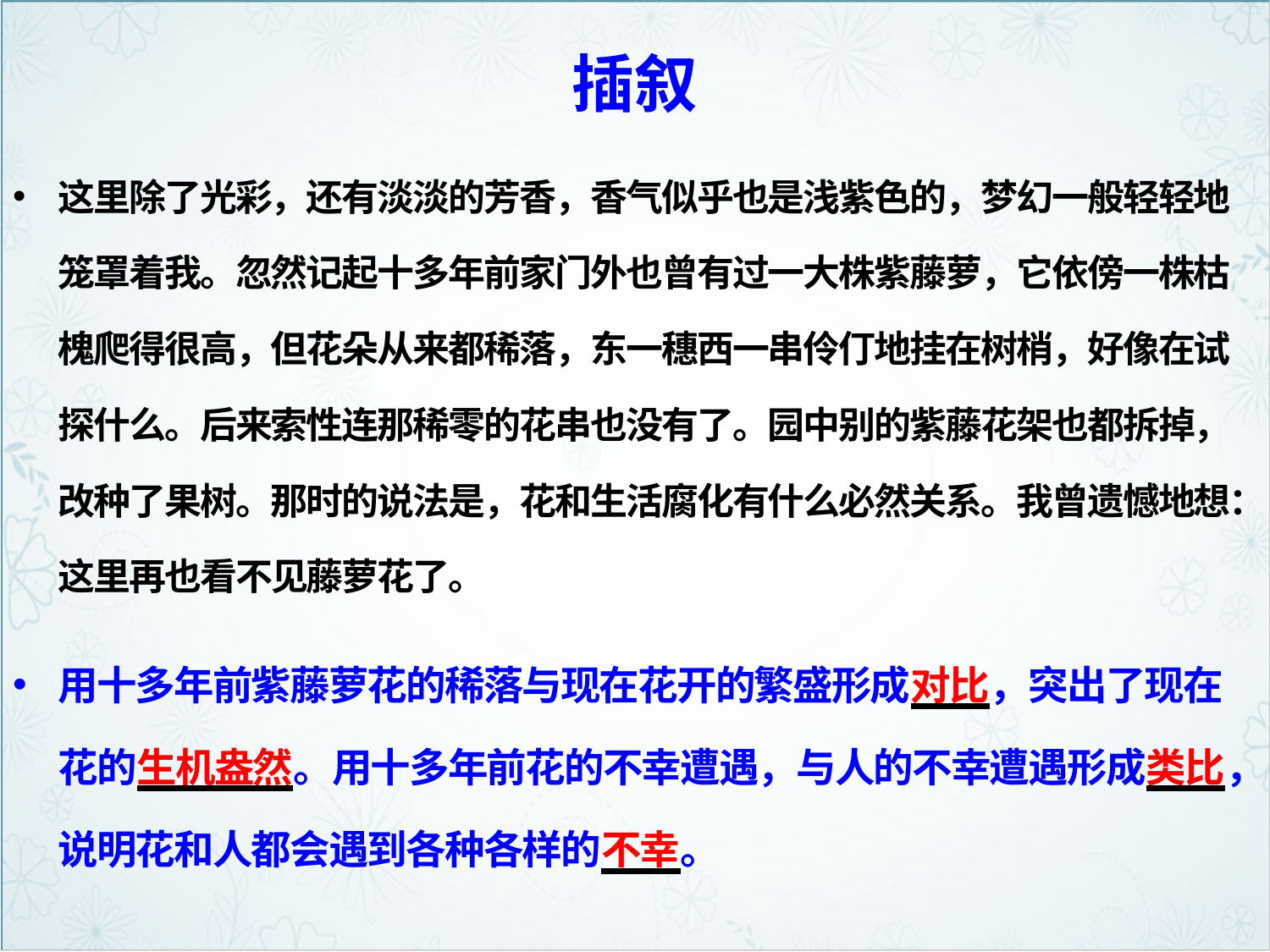

# 插叙
这里除了光彩，还有淡淡的芳香，香气似乎也是浅紫色的，梦幻一般轻轻地笼罩着我。忽然记起十多年前家门外也曾有过一大株紫藤萝，它依傍一株枯槐爬得很高，但花朵从来都稀落，东一穗西一串伶仃地挂在树梢，好像在试探什么。后来索性连那稀零的花串也没有了。园中别的紫藤花架也都拆掉，改种了果树。那时的说法是，花和生活腐化有什么必然关系。我曾遗憾地想：这里再也看不见藤萝花了。
用十多年前紫藤萝花的稀落与现在花开的繁盛形成对比，突出了现在花的生机盎然。用十多年前花的不幸遭遇，与人的不幸遭遇形成类比，说明花和人都会遇到各种各样的不幸。